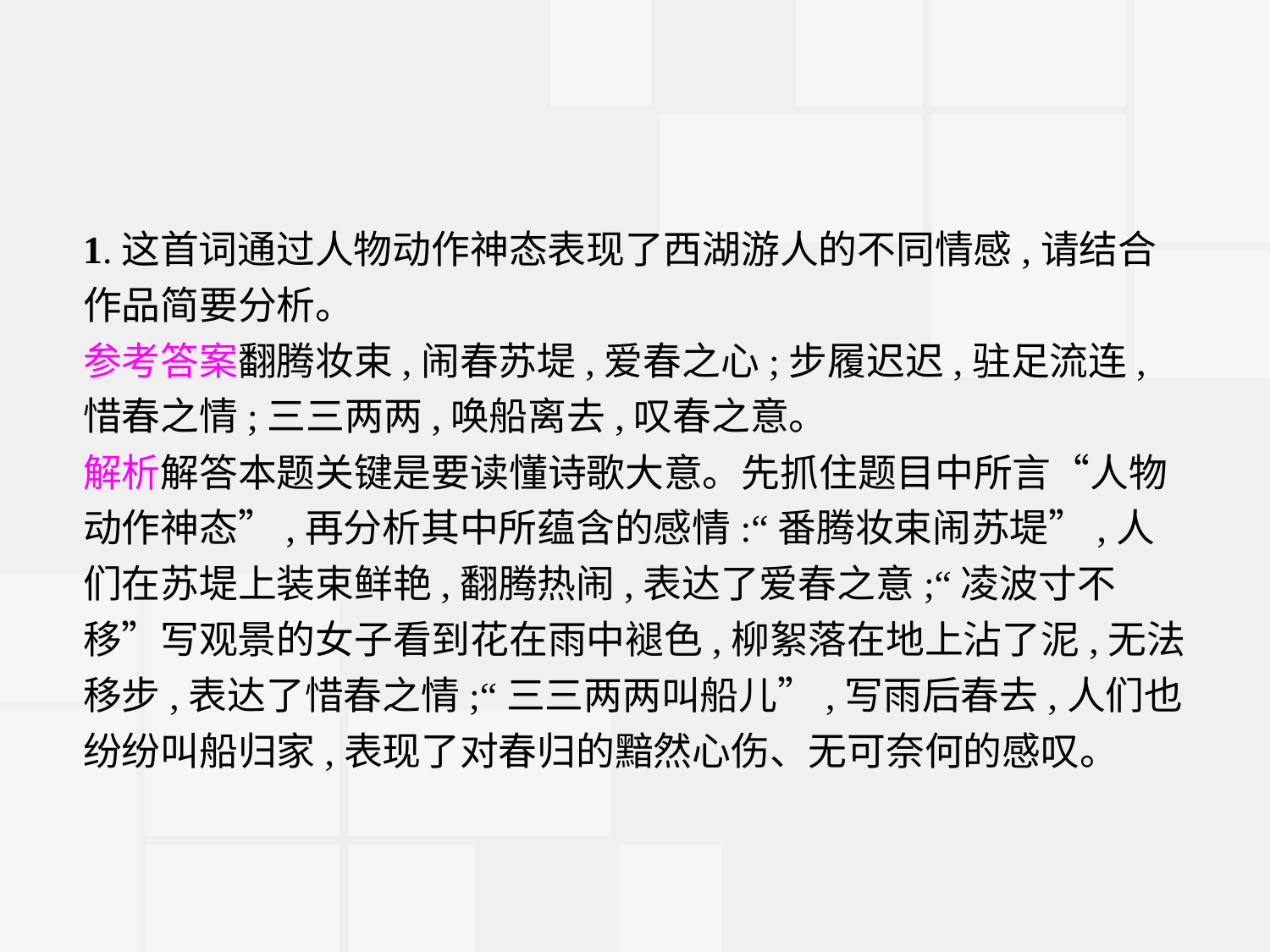

1.这首词通过人物动作神态表现了西湖游人的不同情感,请结合作品简要分析。
参考答案翻腾妆束,闹春苏堤,爱春之心;步履迟迟,驻足流连,惜春之情;三三两两,唤船离去,叹春之意。
解析解答本题关键是要读懂诗歌大意。先抓住题目中所言“人物动作神态”,再分析其中所蕴含的感情:“番腾妆束闹苏堤”,人们在苏堤上装束鲜艳,翻腾热闹,表达了爱春之意;“凌波寸不移”写观景的女子看到花在雨中褪色,柳絮落在地上沾了泥,无法移步,表达了惜春之情;“三三两两叫船儿”,写雨后春去,人们也纷纷叫船归家,表现了对春归的黯然心伤、无可奈何的感叹。